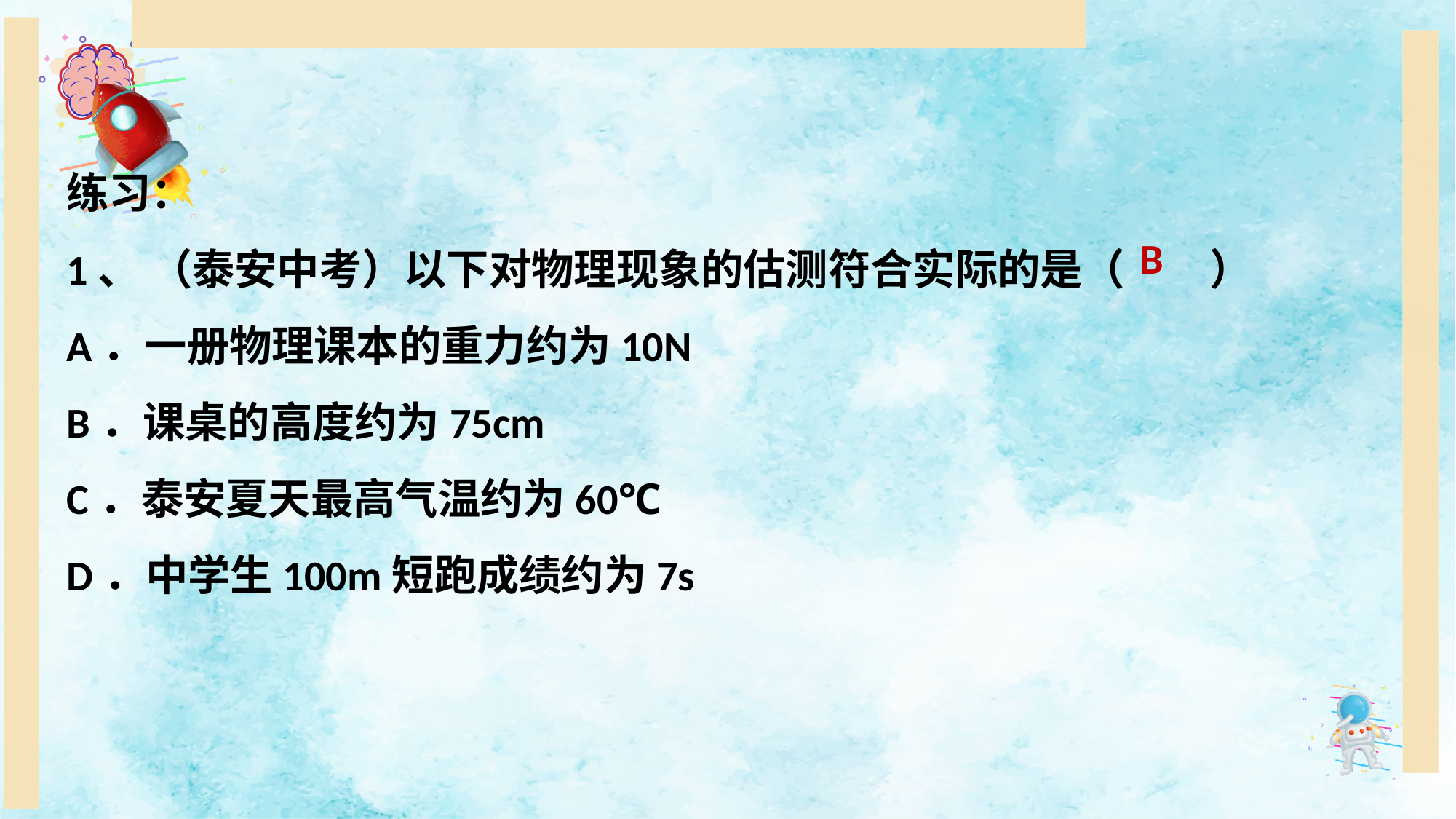

练习：
1、 （泰安中考）以下对物理现象的估测符合实际的是（　　）
A．一册物理课本的重力约为10N
B．课桌的高度约为75cm
C．泰安夏天最高气温约为60℃
D．中学生100m短跑成绩约为7s

B